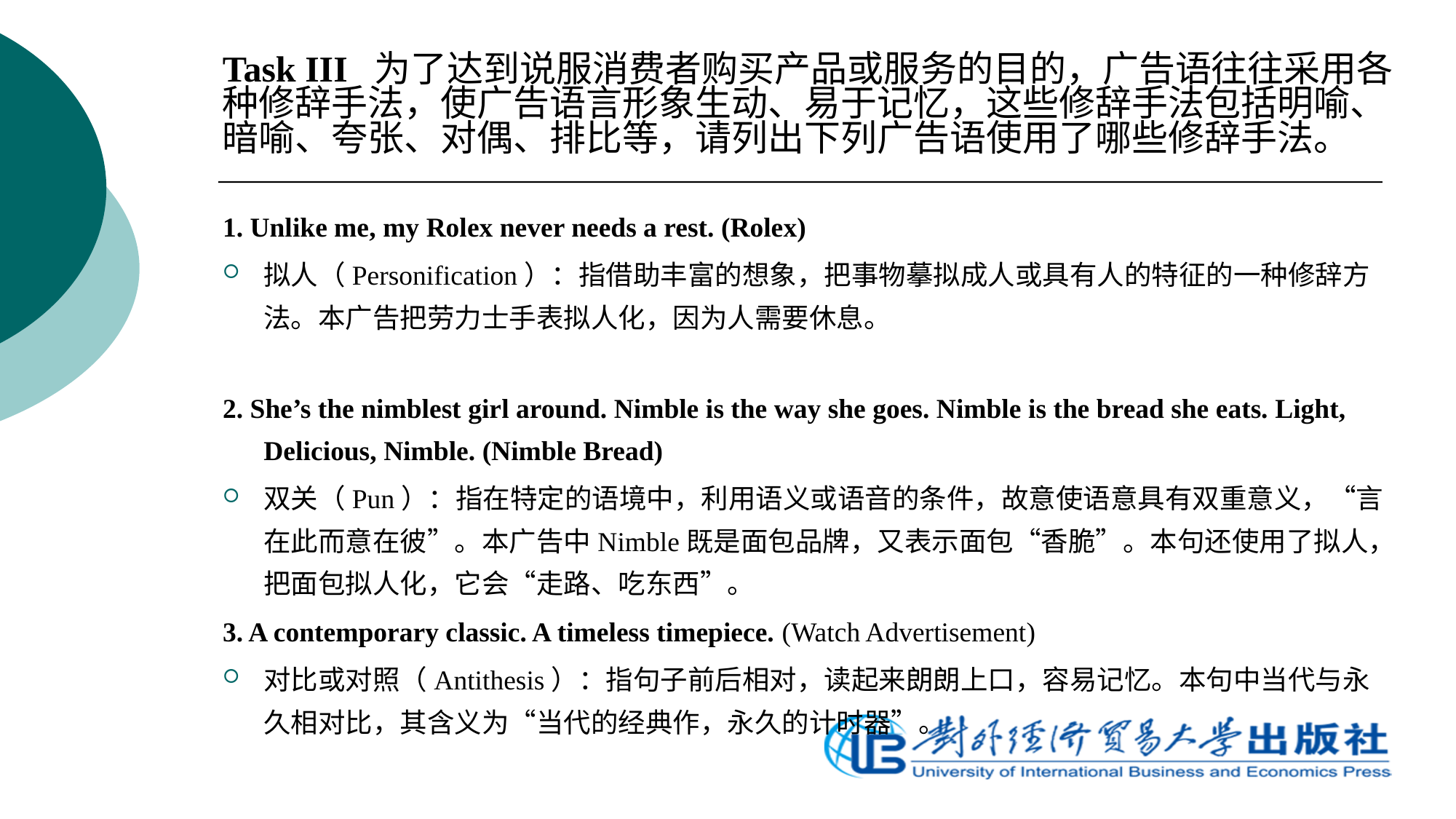

Task III  为了达到说服消费者购买产品或服务的目的，广告语往往采用各种修辞手法，使广告语言形象生动、易于记忆，这些修辞手法包括明喻、暗喻、夸张、对偶、排比等，请列出下列广告语使用了哪些修辞手法。
1. Unlike me, my Rolex never needs a rest. (Rolex)
拟人（Personification）：指借助丰富的想象，把事物摹拟成人或具有人的特征的一种修辞方法。本广告把劳力士手表拟人化，因为人需要休息。
2. She’s the nimblest girl around. Nimble is the way she goes. Nimble is the bread she eats. Light, Delicious, Nimble. (Nimble Bread)
双关（Pun）：指在特定的语境中，利用语义或语音的条件，故意使语意具有双重意义，“言在此而意在彼”。本广告中Nimble既是面包品牌，又表示面包“香脆”。本句还使用了拟人，把面包拟人化，它会“走路、吃东西”。
3. A contemporary classic. A timeless timepiece. (Watch Advertisement)
对比或对照（Antithesis）：指句子前后相对，读起来朗朗上口，容易记忆。本句中当代与永久相对比，其含义为“当代的经典作，永久的计时器”。